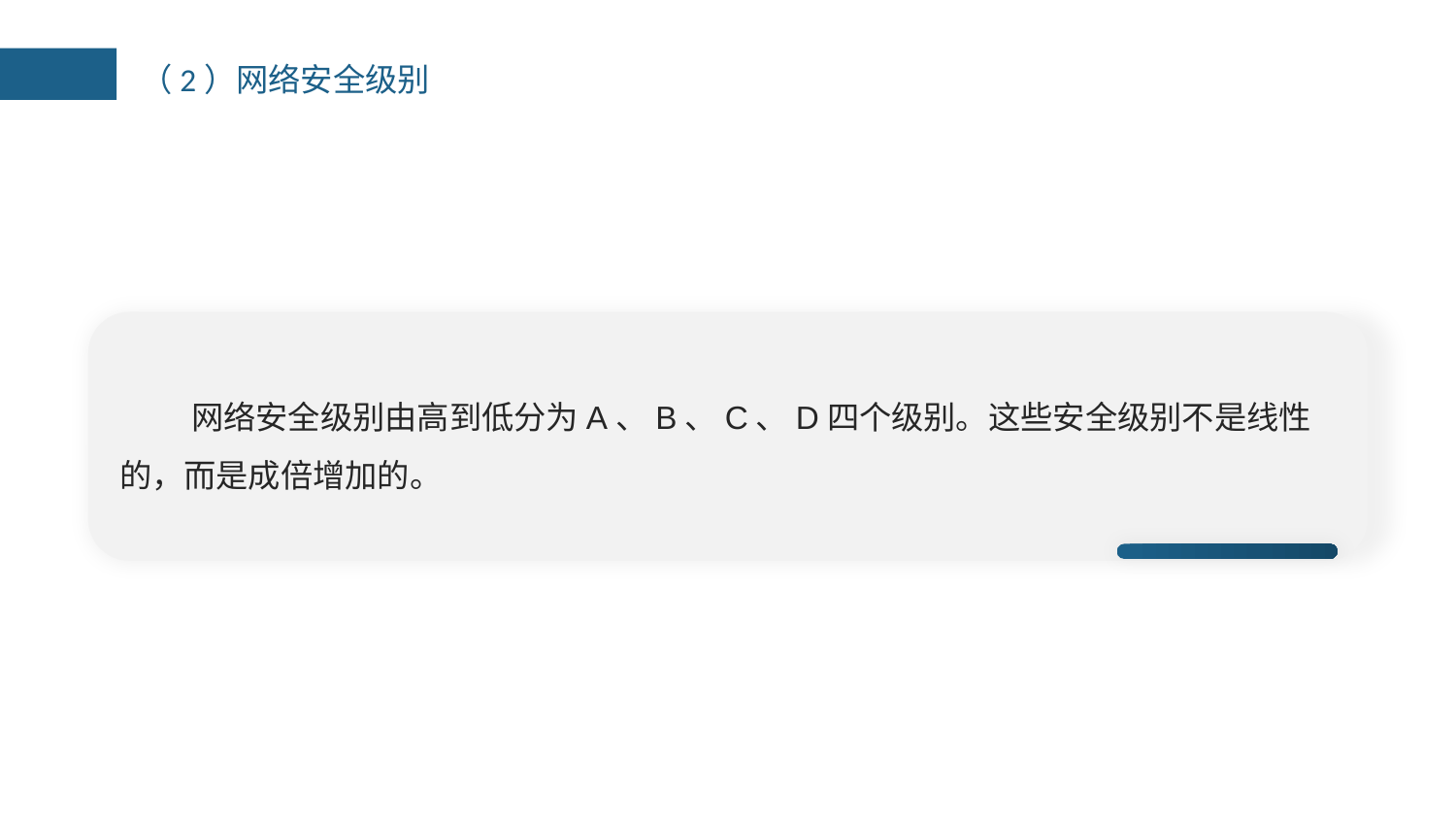

（2）网络安全级别

网络安全级别由高到低分为A、B、C、D四个级别。这些安全级别不是线性的，而是成倍增加的。